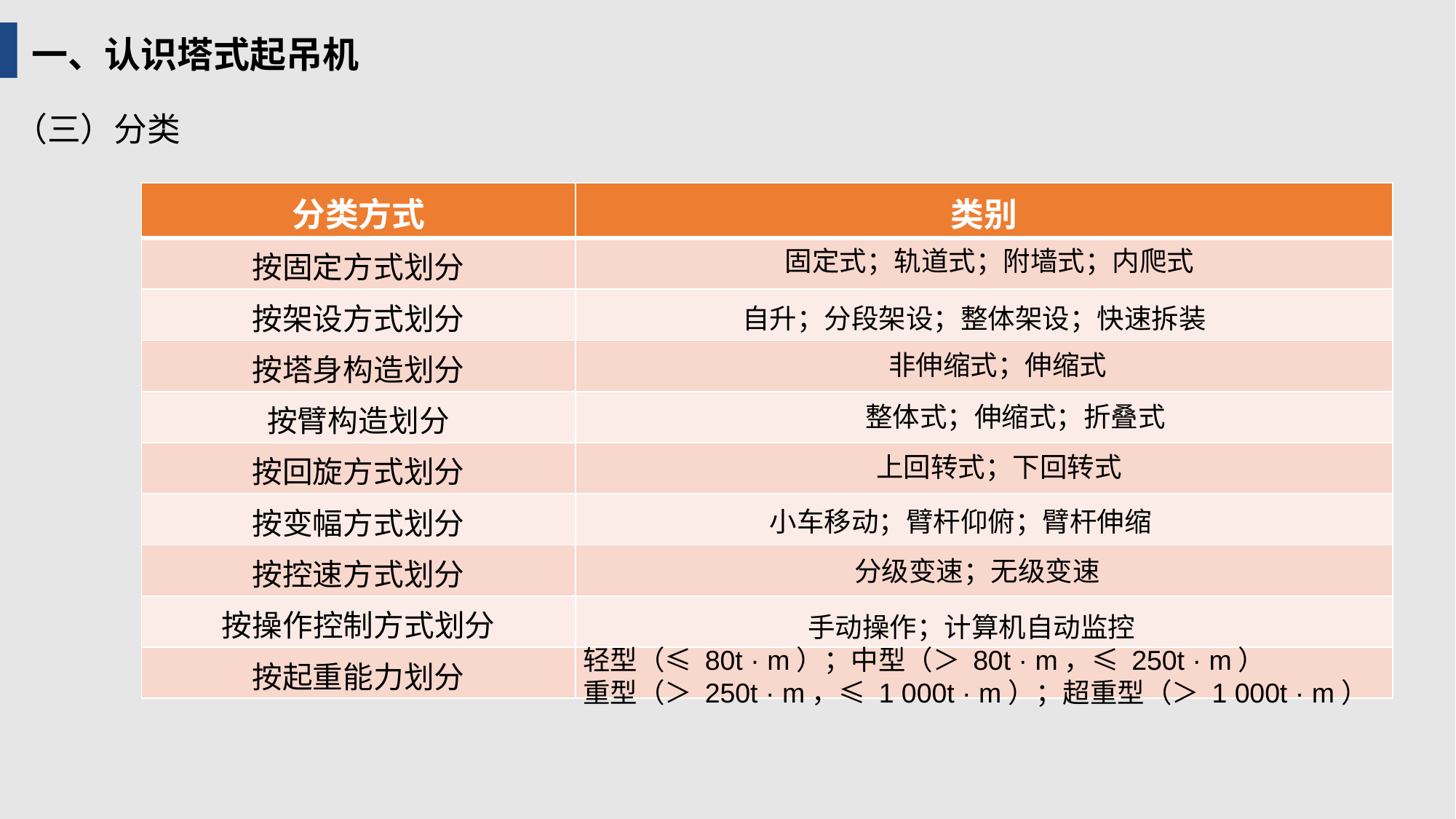

一、认识塔式起吊机
（三）分类
| 分类方式 | 类别 |
| --- | --- |
| 按固定方式划分 |  |
| 按架设方式划分 |  |
| 按塔身构造划分 |  |
| 按臂构造划分 |  |
| 按回旋方式划分 |  |
| 按变幅方式划分 |  |
| 按控速方式划分 |  |
| 按操作控制方式划分 |  |
| 按起重能力划分 |  |
固定式；轨道式；附墙式；内爬式
自升；分段架设；整体架设；快速拆装
非伸缩式；伸缩式
整体式；伸缩式；折叠式
上回转式；下回转式
小车移动；臂杆仰俯；臂杆伸缩
分级变速；无级变速
手动操作；计算机自动监控
轻型（≤ 80t · m）；中型（＞ 80t · m，≤ 250t · m）
重型（＞ 250t · m，≤ 1 000t · m）；超重型（＞ 1 000t · m）